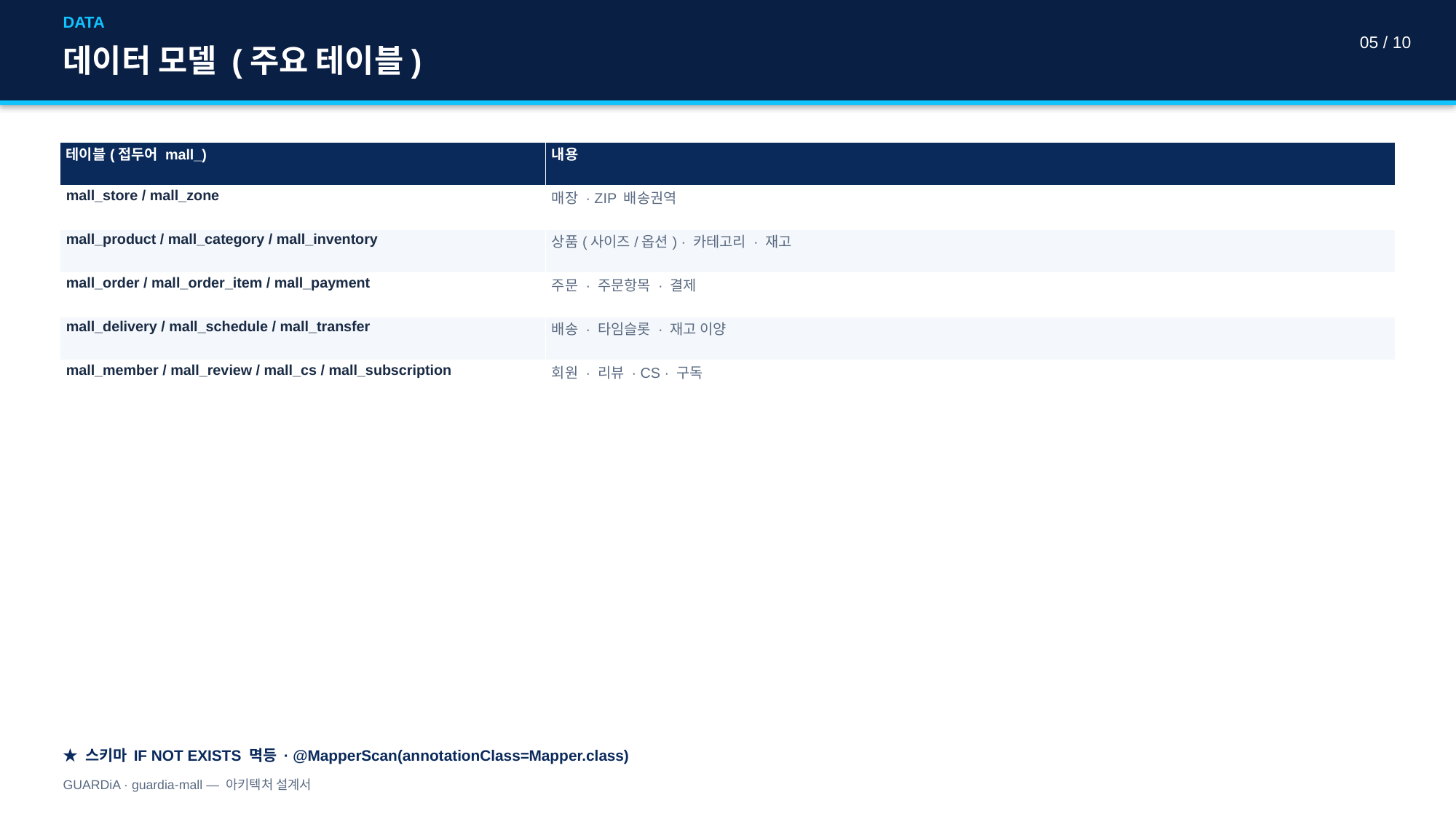

DATA
05 / 10
데이터 모델 (주요 테이블)

| 테이블(접두어 mall\_) | 내용 |
| --- | --- |
| mall\_store / mall\_zone | 매장 · ZIP 배송권역 |
| mall\_product / mall\_category / mall\_inventory | 상품(사이즈/옵션) · 카테고리 · 재고 |
| mall\_order / mall\_order\_item / mall\_payment | 주문 · 주문항목 · 결제 |
| mall\_delivery / mall\_schedule / mall\_transfer | 배송 · 타임슬롯 · 재고 이양 |
| mall\_member / mall\_review / mall\_cs / mall\_subscription | 회원 · 리뷰 · CS · 구독 |
★ 스키마 IF NOT EXISTS 멱등 · @MapperScan(annotationClass=Mapper.class)
GUARDiA · guardia-mall — 아키텍처 설계서